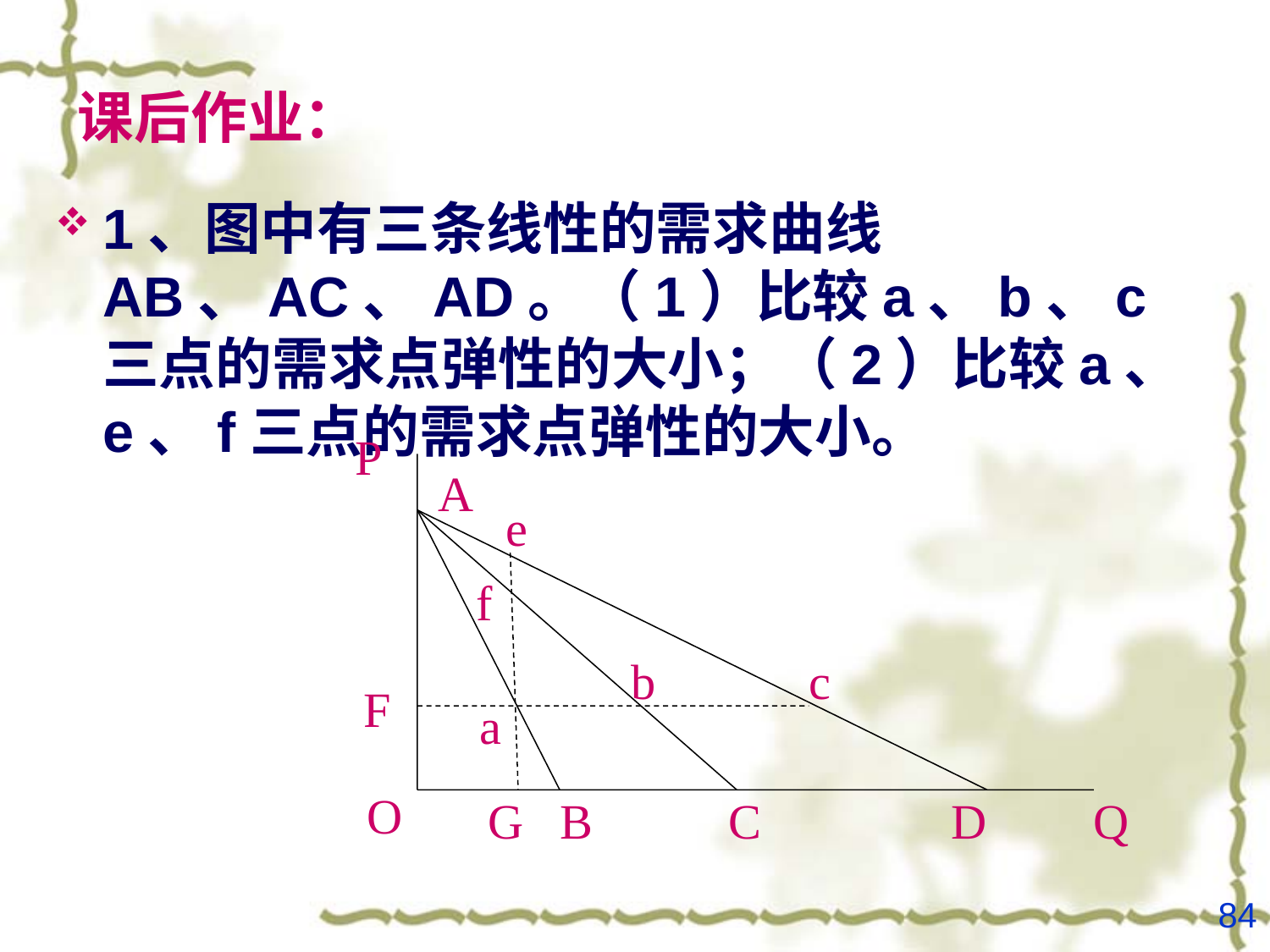

# 课后作业：
1、图中有三条线性的需求曲线AB、AC、AD。（1）比较a、b、c三点的需求点弹性的大小；（2）比较a、e、f三点的需求点弹性的大小。
P

A
e

f
b
c
F
a

O

G
B
C
D
Q
84